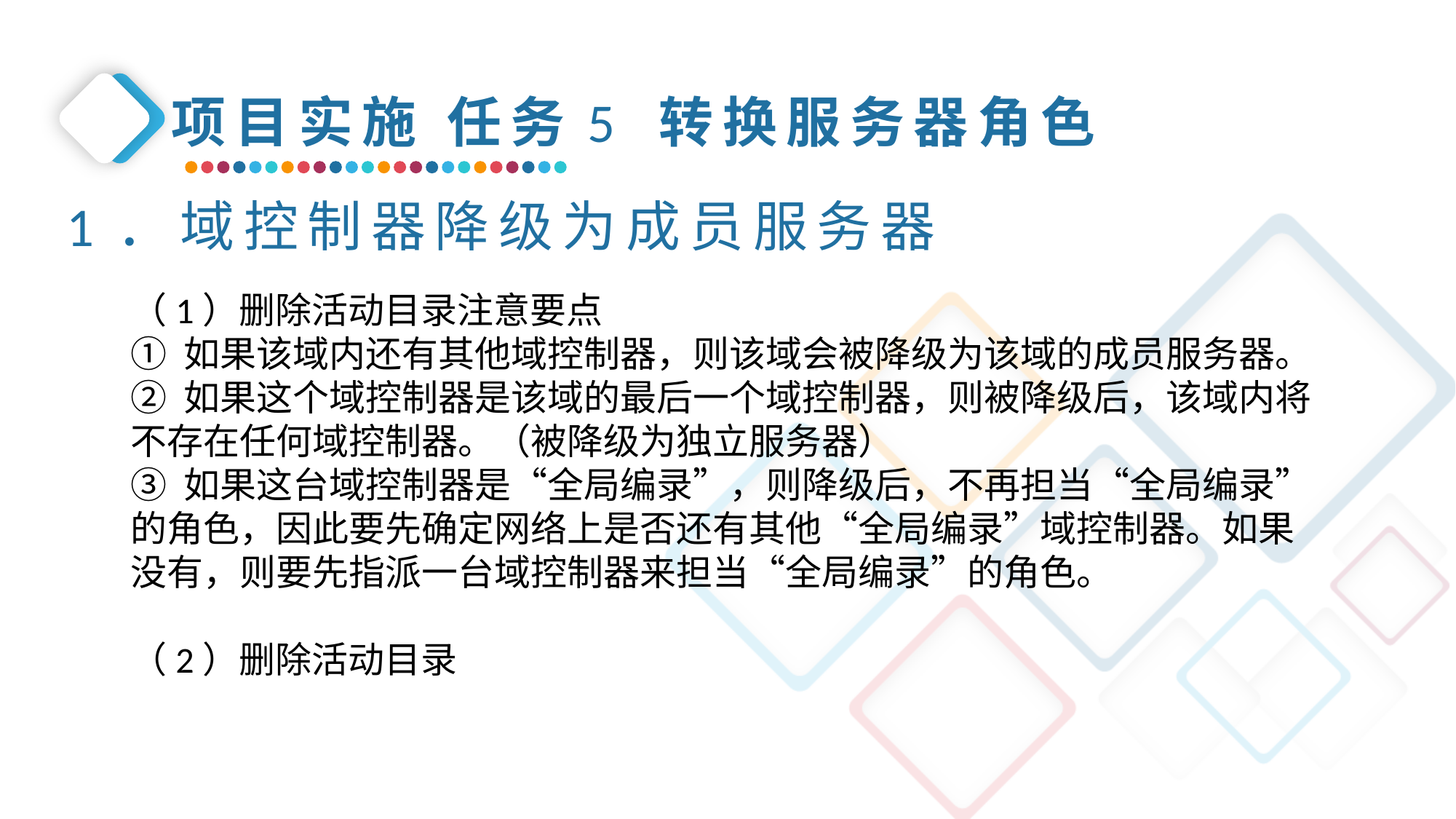

项目实施 任务5 转换服务器角色

1．域控制器降级为成员服务器
（1）删除活动目录注意要点
① 如果该域内还有其他域控制器，则该域会被降级为该域的成员服务器。
② 如果这个域控制器是该域的最后一个域控制器，则被降级后，该域内将不存在任何域控制器。（被降级为独立服务器）
③ 如果这台域控制器是“全局编录”，则降级后，不再担当“全局编录”的角色，因此要先确定网络上是否还有其他“全局编录”域控制器。如果没有，则要先指派一台域控制器来担当“全局编录”的角色。

（2）删除活动目录